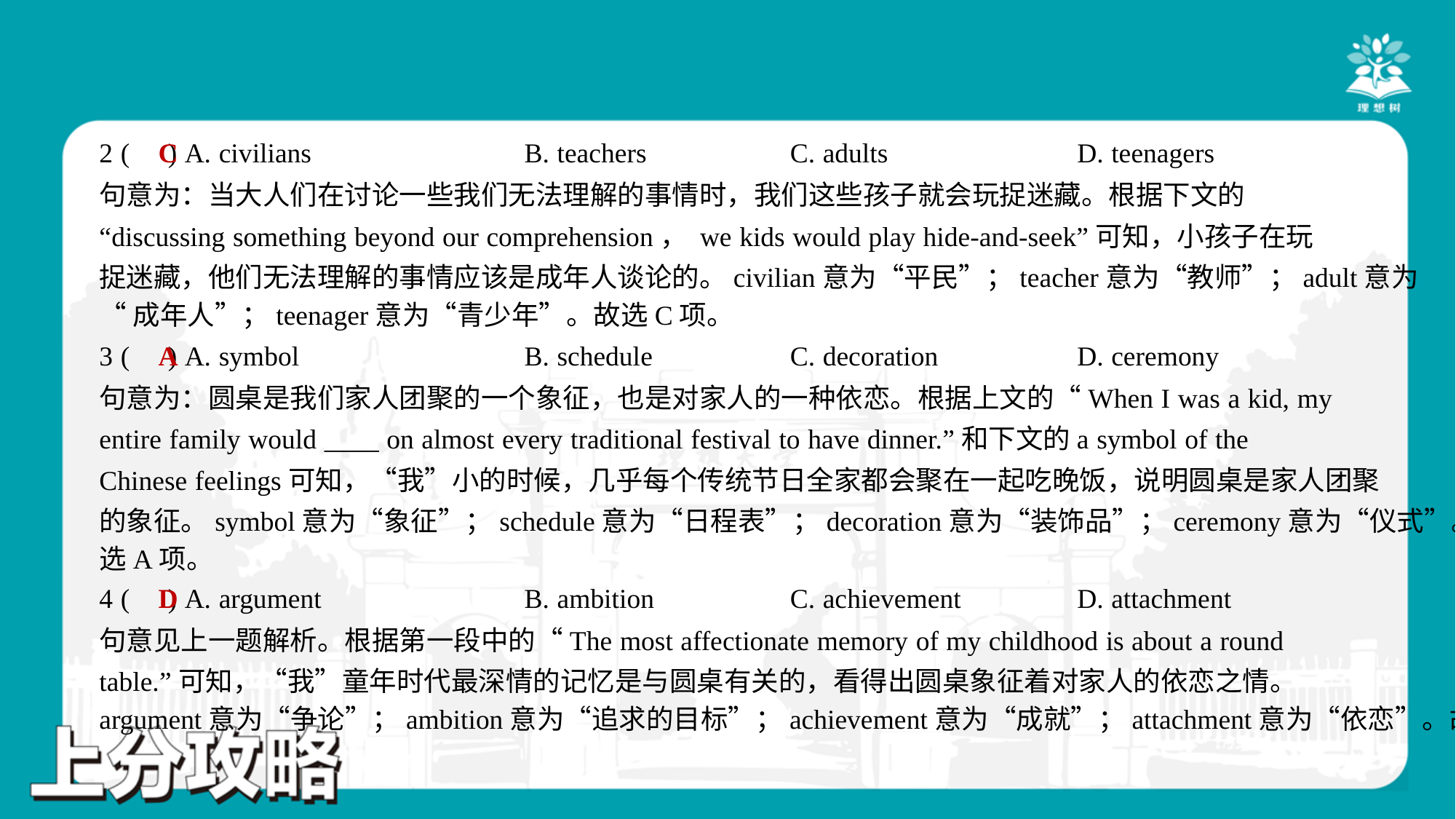

C
2 (     ) A. civilians	B. teachers	C. adults	D. teenagers
句意为：当大人们在讨论一些我们无法理解的事情时，我们这些孩子就会玩捉迷藏。根据下文的
“discussing something beyond our comprehension， we kids would play hide-and-seek”可知，小孩子在玩
捉迷藏，他们无法理解的事情应该是成年人谈论的。civilian意为“平民”；teacher意为“教师”；adult意为
“成年人”；teenager意为“青少年”。故选C项。
A
3 (     ) A. symbol	B. schedule	C. decoration	D. ceremony
句意为：圆桌是我们家人团聚的一个象征，也是对家人的一种依恋。根据上文的“When I was a kid, my
entire family would ____ on almost every traditional festival to have dinner.”和下文的a symbol of the
Chinese feelings可知，“我”小的时候，几乎每个传统节日全家都会聚在一起吃晚饭，说明圆桌是家人团聚
的象征。symbol意为“象征”；schedule意为“日程表”；decoration意为“装饰品”；ceremony意为“仪式”。故
选A项。
D
4 (     ) A. argument	B. ambition	C. achievement	D. attachment
句意见上一题解析。根据第一段中的“The most affectionate memory of my childhood is about a round
table.”可知，“我”童年时代最深情的记忆是与圆桌有关的，看得出圆桌象征着对家人的依恋之情。
argument意为“争论”；ambition意为“追求的目标”；achievement意为“成就”；attachment意为“依恋”。故选D项。